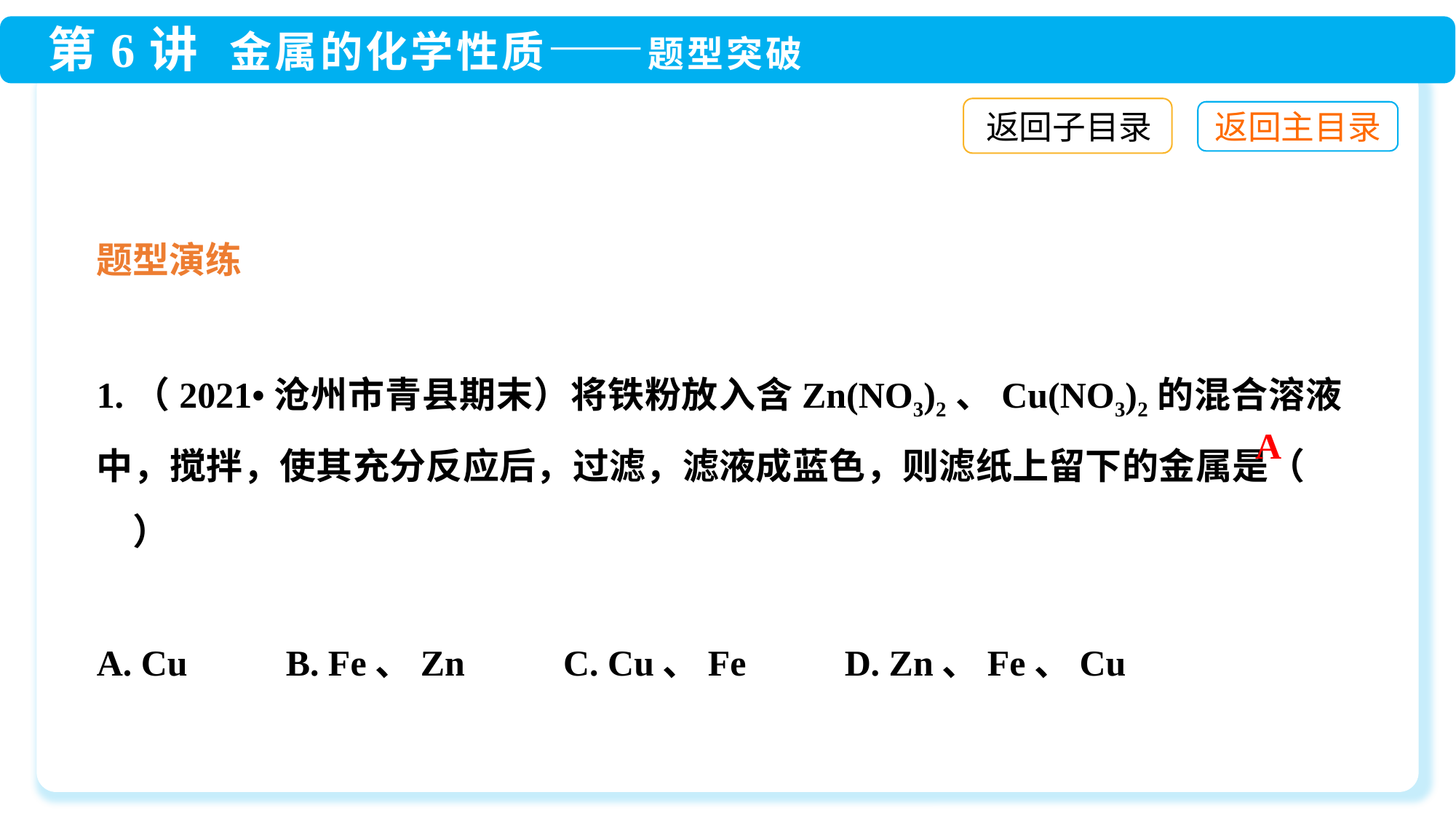

返回子目录
题型演练

1.（2021•沧州市青县期末）将铁粉放入含Zn(NO3)2、Cu(NO3)2的混合溶液中，搅拌，使其充分反应后，过滤，滤液成蓝色，则滤纸上留下的金属是（　　）

A. Cu　　 B. Fe、Zn　 　C. Cu、Fe　　 D. Zn、Fe、Cu
A